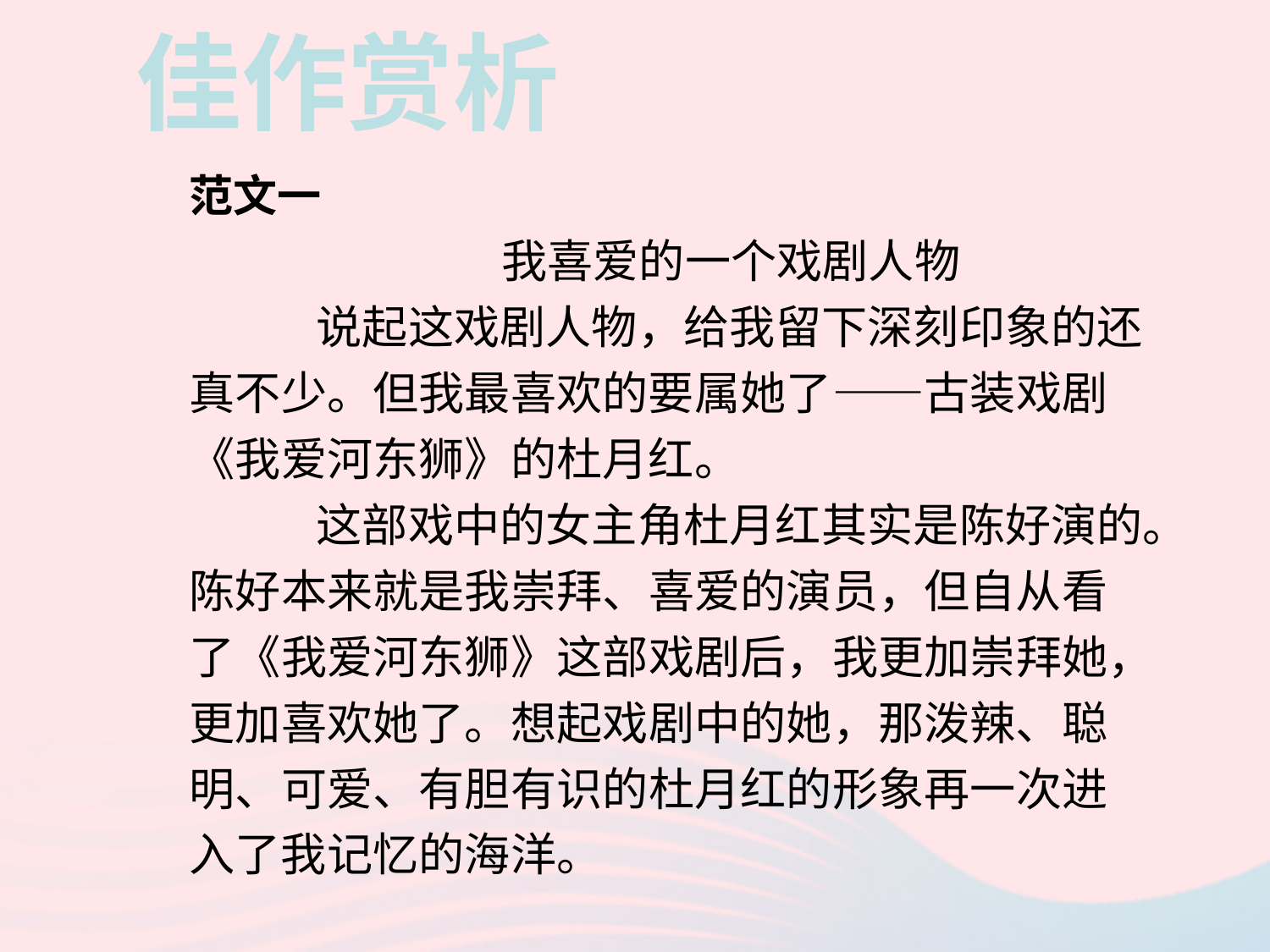

佳作赏析
范文一
	我喜爱的一个戏剧人物
	说起这戏剧人物，给我留下深刻印象的还真不少。但我最喜欢的要属她了——古装戏剧《我爱河东狮》的杜月红。
	这部戏中的女主角杜月红其实是陈好演的。陈好本来就是我崇拜、喜爱的演员，但自从看了《我爱河东狮》这部戏剧后，我更加崇拜她，更加喜欢她了。想起戏剧中的她，那泼辣、聪明、可爱、有胆有识的杜月红的形象再一次进入了我记忆的海洋。